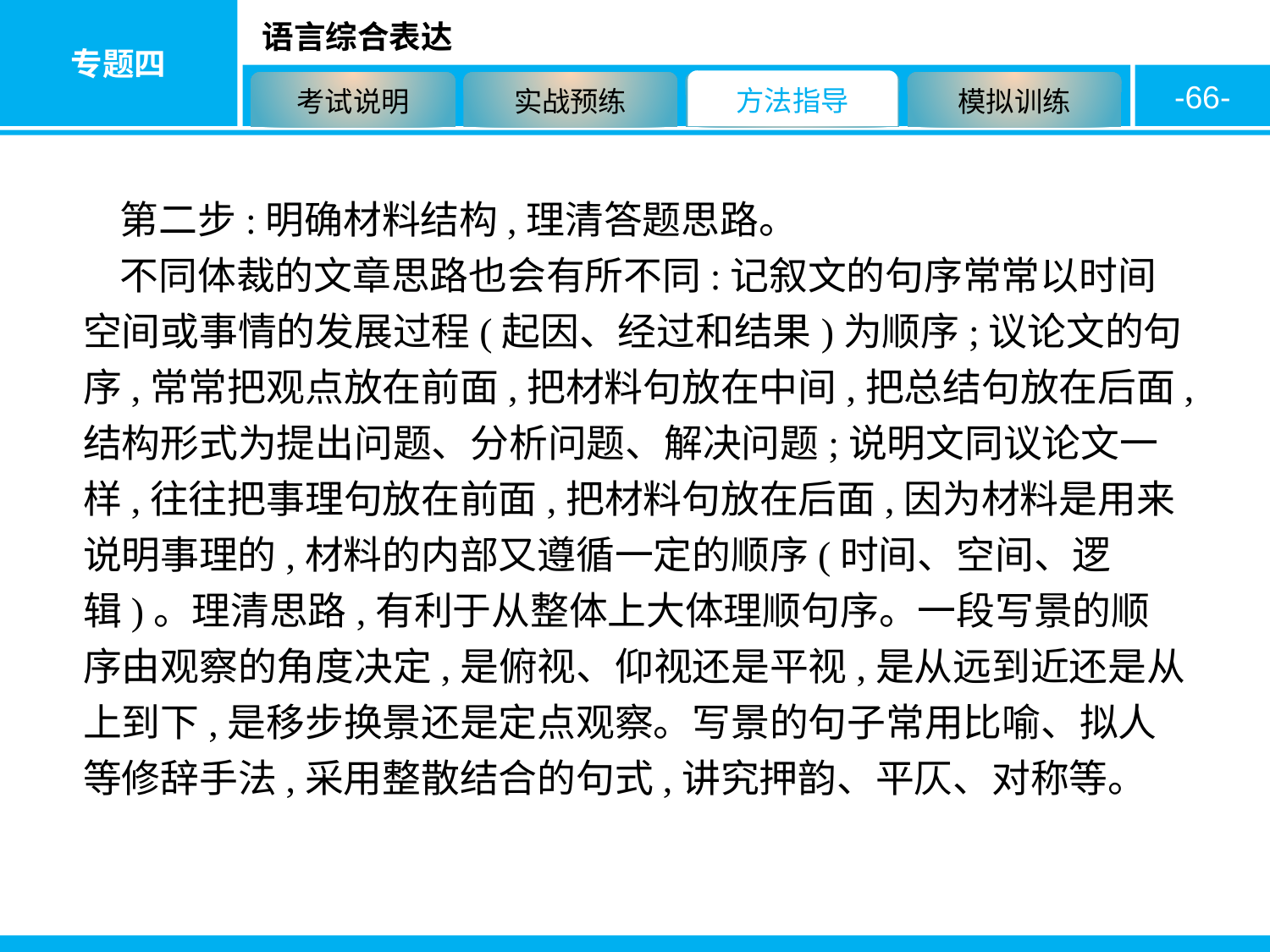

-66-
第二步:明确材料结构,理清答题思路。
不同体裁的文章思路也会有所不同:记叙文的句序常常以时间空间或事情的发展过程(起因、经过和结果)为顺序;议论文的句序,常常把观点放在前面,把材料句放在中间,把总结句放在后面,结构形式为提出问题、分析问题、解决问题;说明文同议论文一样,往往把事理句放在前面,把材料句放在后面,因为材料是用来说明事理的,材料的内部又遵循一定的顺序(时间、空间、逻辑)。理清思路,有利于从整体上大体理顺句序。一段写景的顺序由观察的角度决定,是俯视、仰视还是平视,是从远到近还是从上到下,是移步换景还是定点观察。写景的句子常用比喻、拟人等修辞手法,采用整散结合的句式,讲究押韵、平仄、对称等。